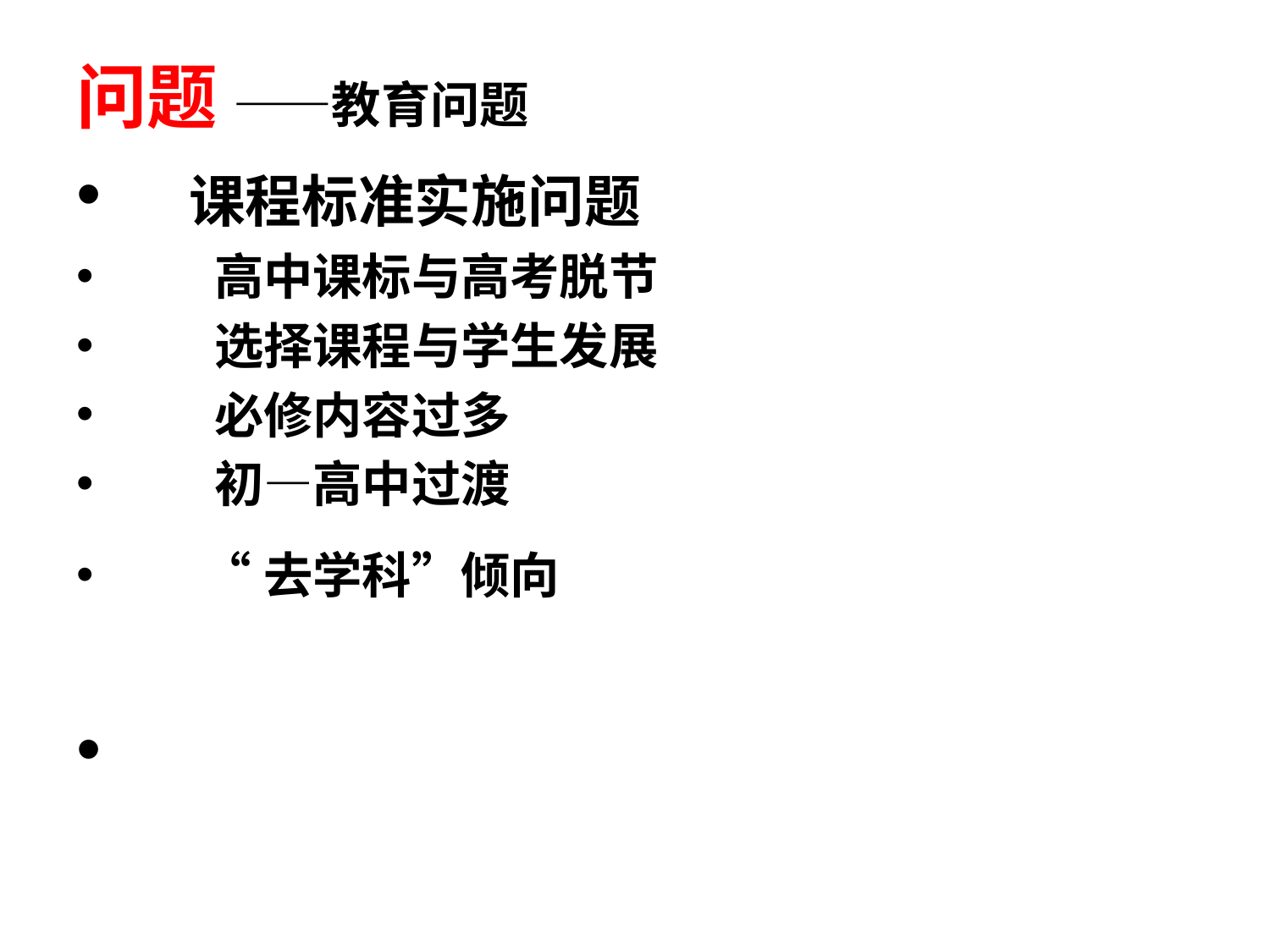

问题 ——教育问题
   课程标准实施问题
       高中课标与高考脱节
       选择课程与学生发展
       必修内容过多
       初—高中过渡

       “去学科”倾向